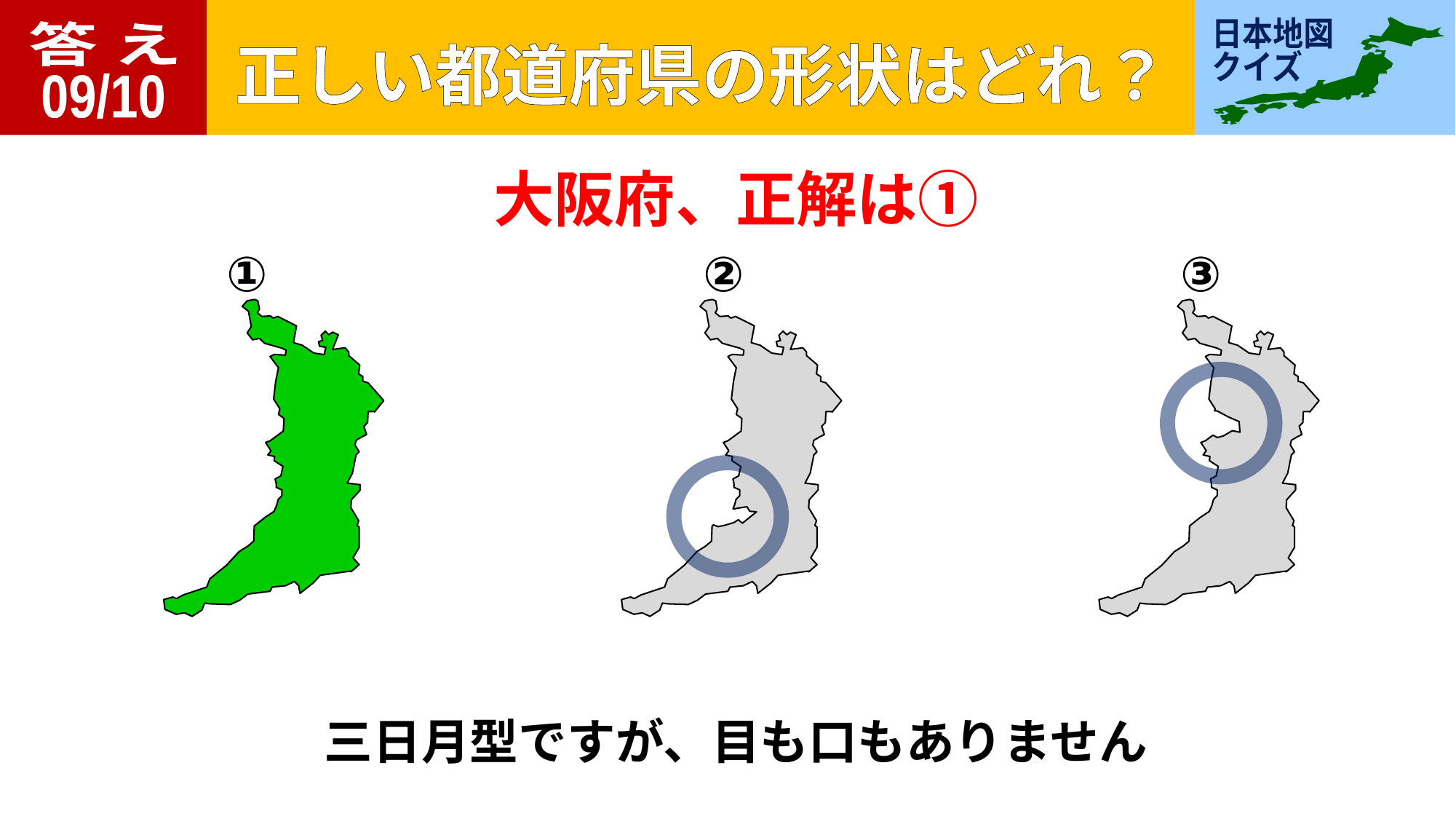

答 え
09/10
大阪府、正解は①
①
②
③

三日月型ですが、目も口もありません